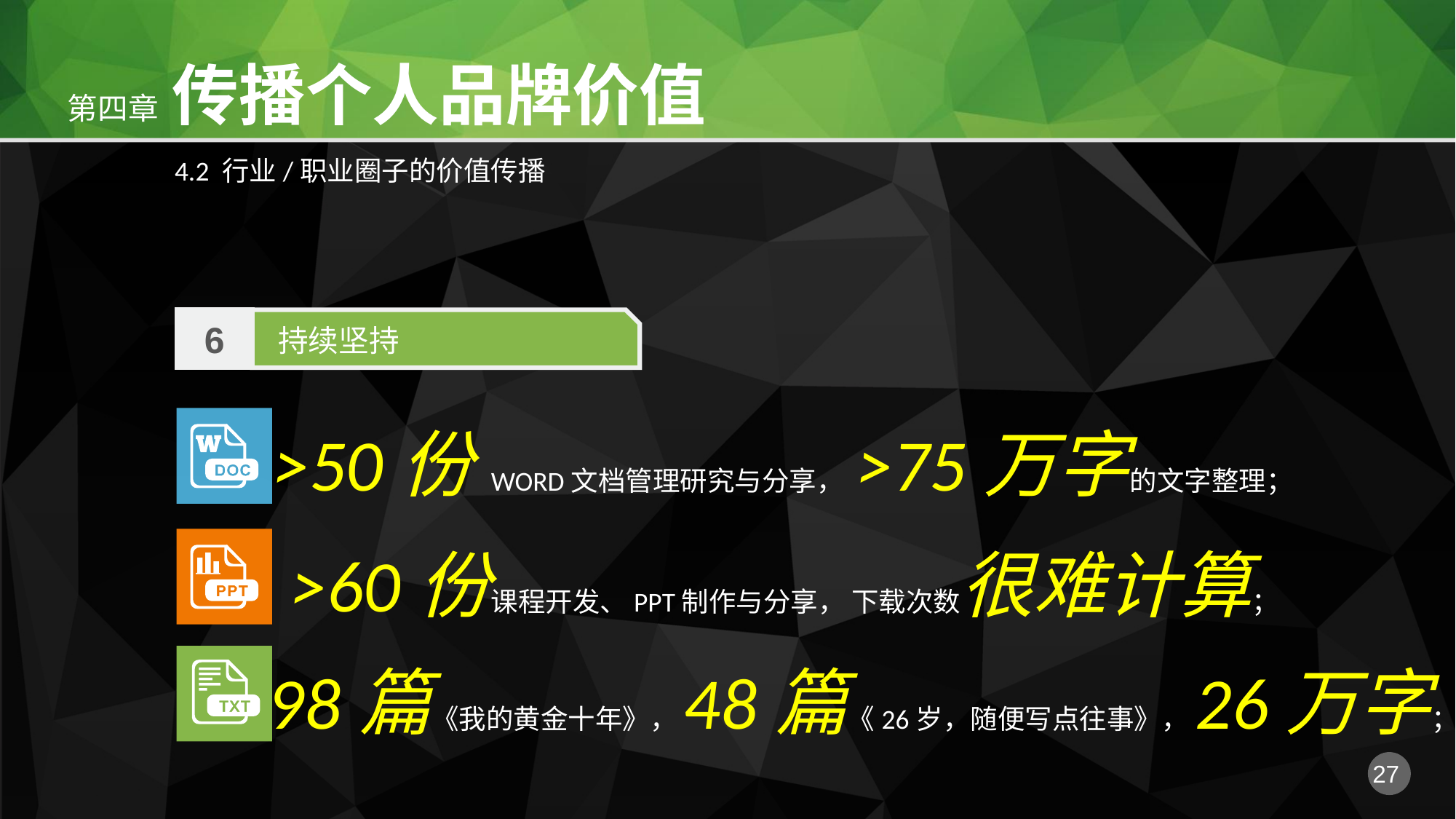

4.2 行业/职业圈子的价值传播

6
持续坚持

>50份WORD文档管理研究与分享， >75万字的文字整理；

>60份课程开发、PPT制作与分享， 下载次数很难计算；

98篇《我的黄金十年》，48篇《26岁，随便写点往事》，26万字；